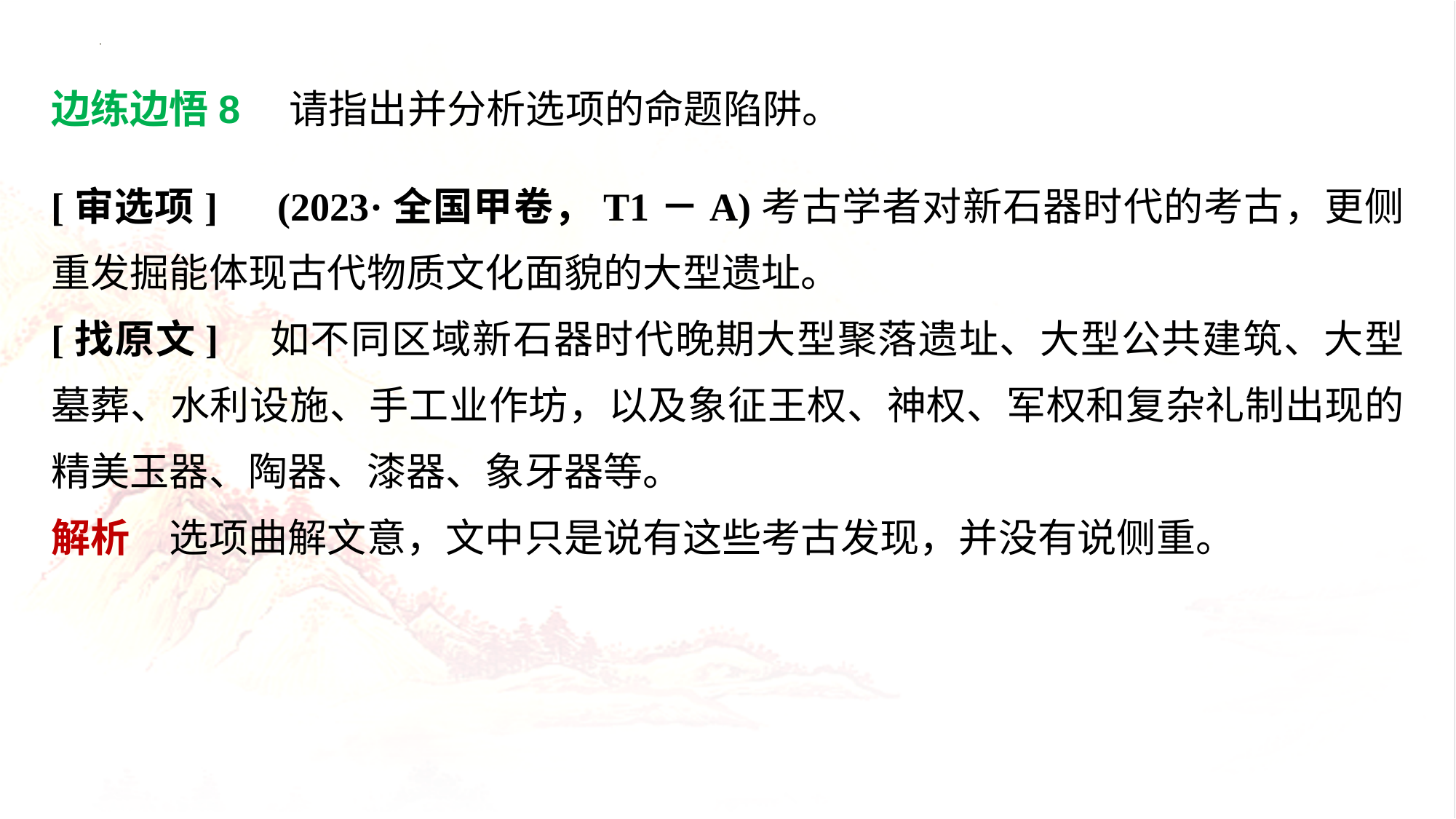

边练边悟8　请指出并分析选项的命题陷阱。
[审选项]　(2023·全国甲卷，T1－A)考古学者对新石器时代的考古，更侧重发掘能体现古代物质文化面貌的大型遗址。
[找原文]　如不同区域新石器时代晚期大型聚落遗址、大型公共建筑、大型墓葬、水利设施、手工业作坊，以及象征王权、神权、军权和复杂礼制出现的精美玉器、陶器、漆器、象牙器等。
解析　选项曲解文意，文中只是说有这些考古发现，并没有说侧重。